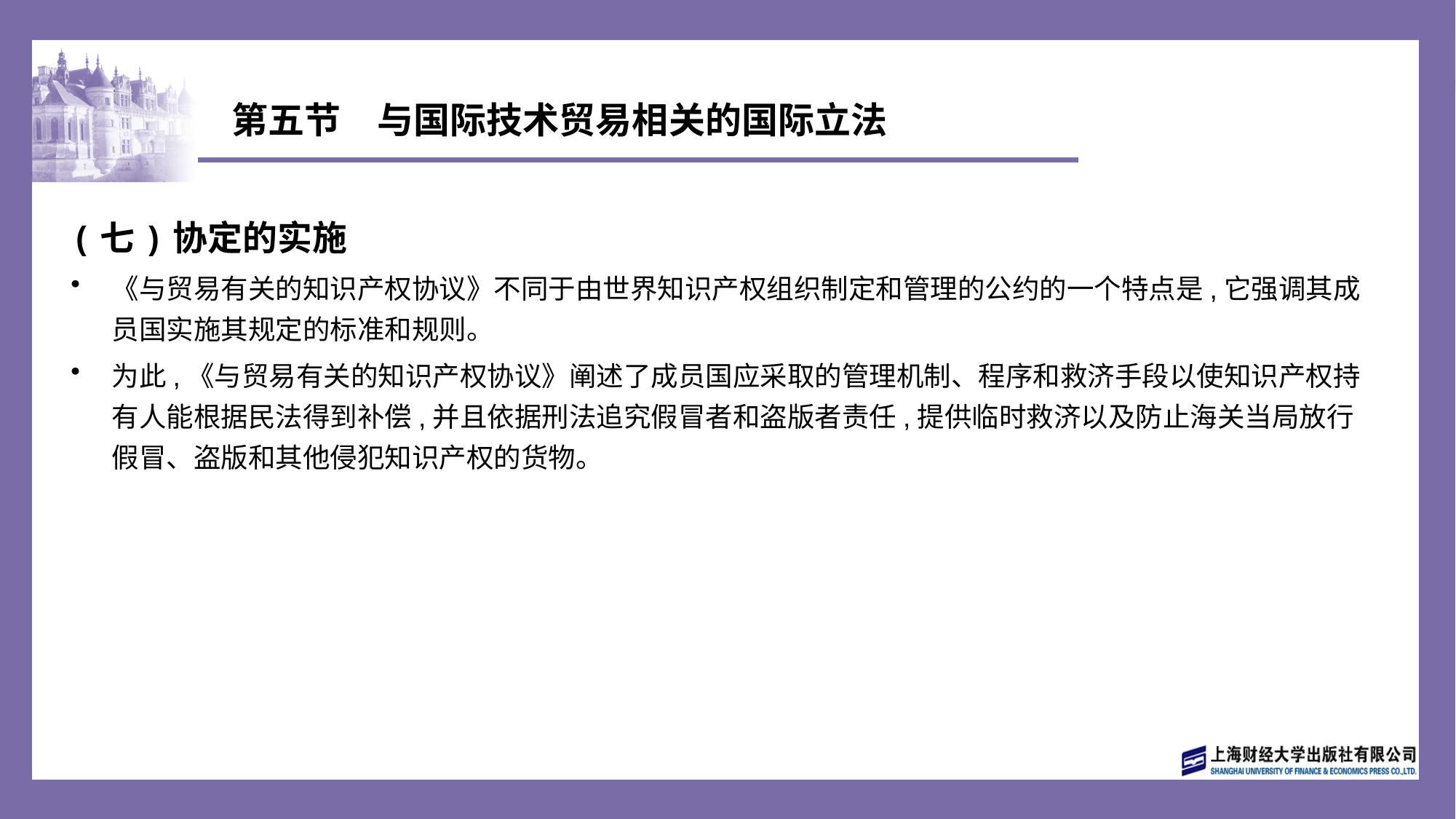

# 第五节　与国际技术贸易相关的国际立法
(七)协定的实施
《与贸易有关的知识产权协议》不同于由世界知识产权组织制定和管理的公约的一个特点是,它强调其成员国实施其规定的标准和规则。
为此,《与贸易有关的知识产权协议》阐述了成员国应采取的管理机制、程序和救济手段以使知识产权持有人能根据民法得到补偿,并且依据刑法追究假冒者和盗版者责任,提供临时救济以及防止海关当局放行假冒、盗版和其他侵犯知识产权的货物。